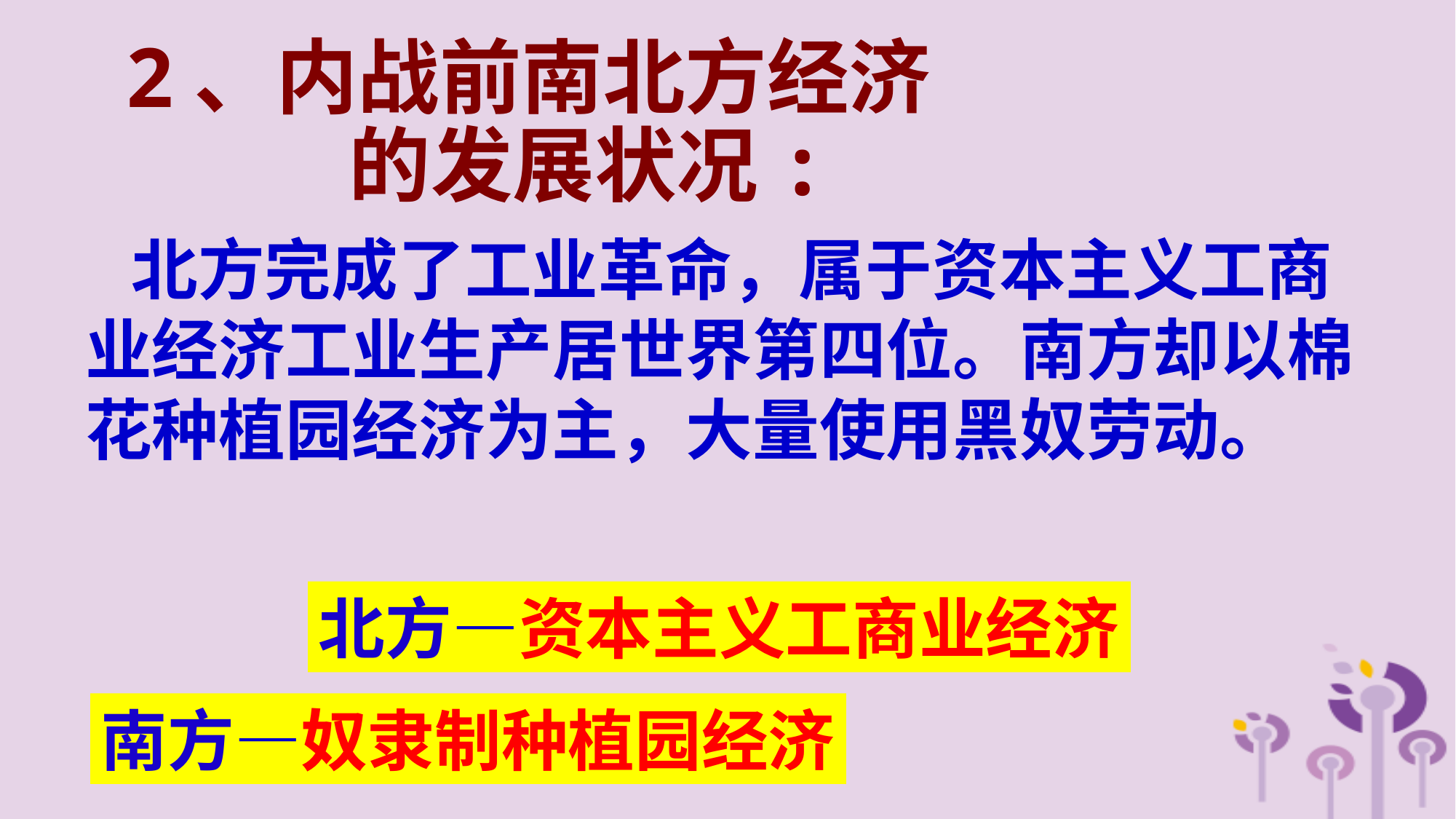

2、内战前南北方经济
           的发展状况:
  北方完成了工业革命，属于资本主义工商业经济工业生产居世界第四位。南方却以棉花种植园经济为主，大量使用黑奴劳动。
北方—资本主义工商业经济
南方—奴隶制种植园经济